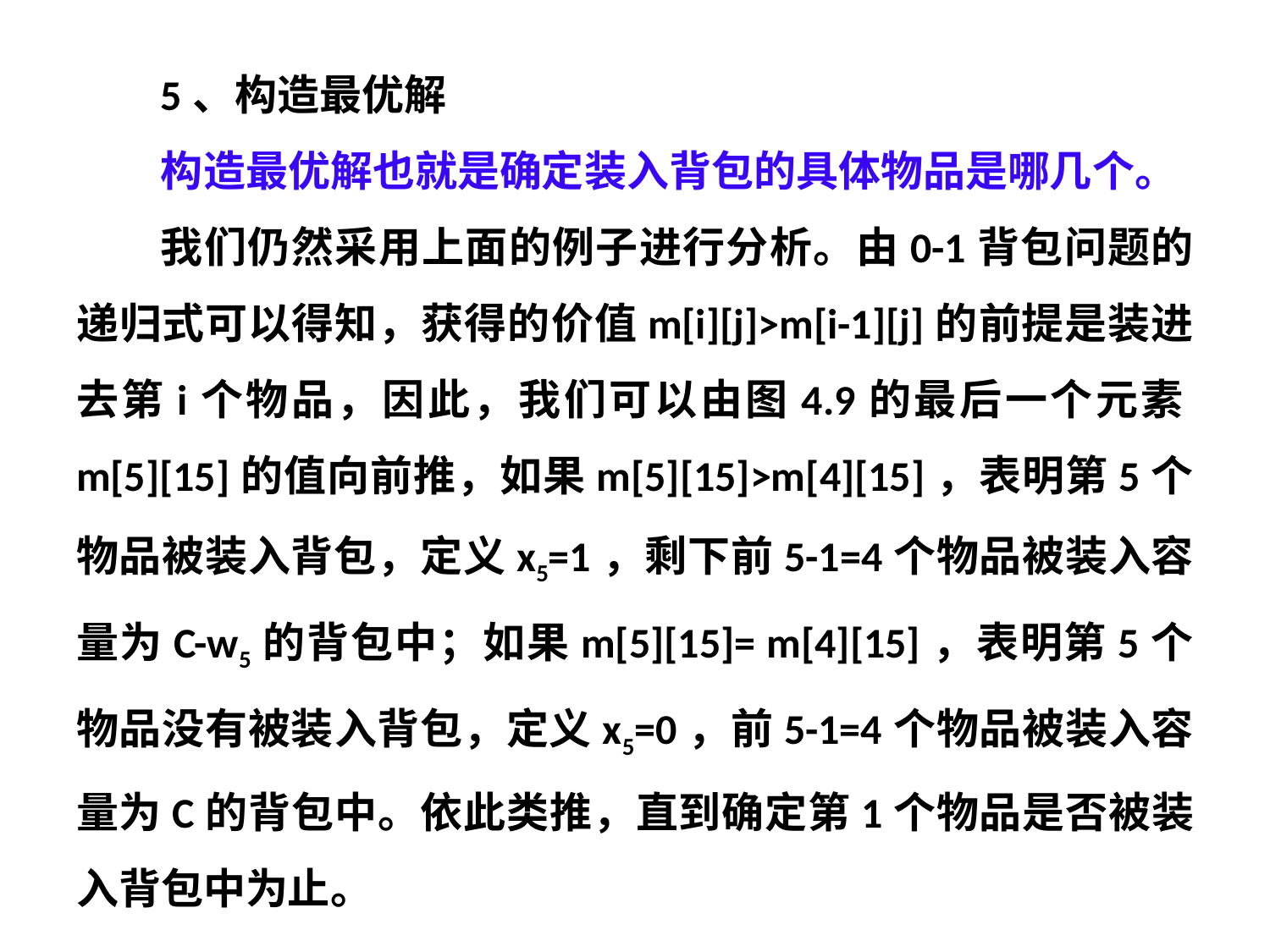

5、构造最优解
构造最优解也就是确定装入背包的具体物品是哪几个。
我们仍然采用上面的例子进行分析。由0-1背包问题的递归式可以得知，获得的价值m[i][j]>m[i-1][j]的前提是装进去第i个物品，因此，我们可以由图4.9的最后一个元素m[5][15]的值向前推，如果m[5][15]>m[4][15]，表明第5个物品被装入背包，定义x5=1，剩下前5-1=4个物品被装入容量为C-w5的背包中；如果m[5][15]= m[4][15]，表明第5个物品没有被装入背包，定义x5=0，前5-1=4个物品被装入容量为C的背包中。依此类推，直到确定第1个物品是否被装入背包中为止。